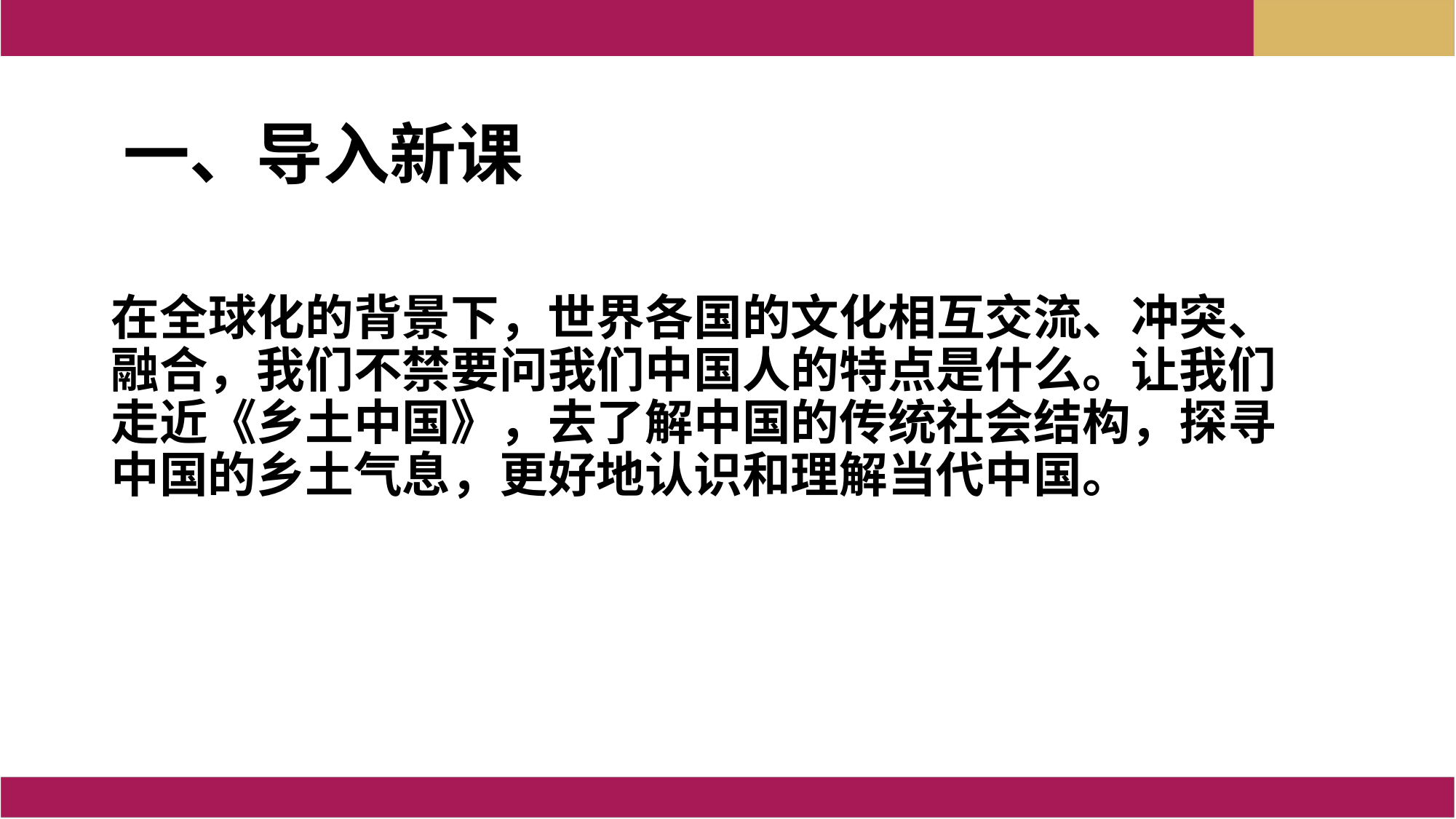

一、导入新课

在全球化的背景下，世界各国的文化相互交流、冲突、融合，我们不禁要问我们中国人的特点是什么。让我们走近《乡土中国》，去了解中国的传统社会结构，探寻中国的乡土气息，更好地认识和理解当代中国。